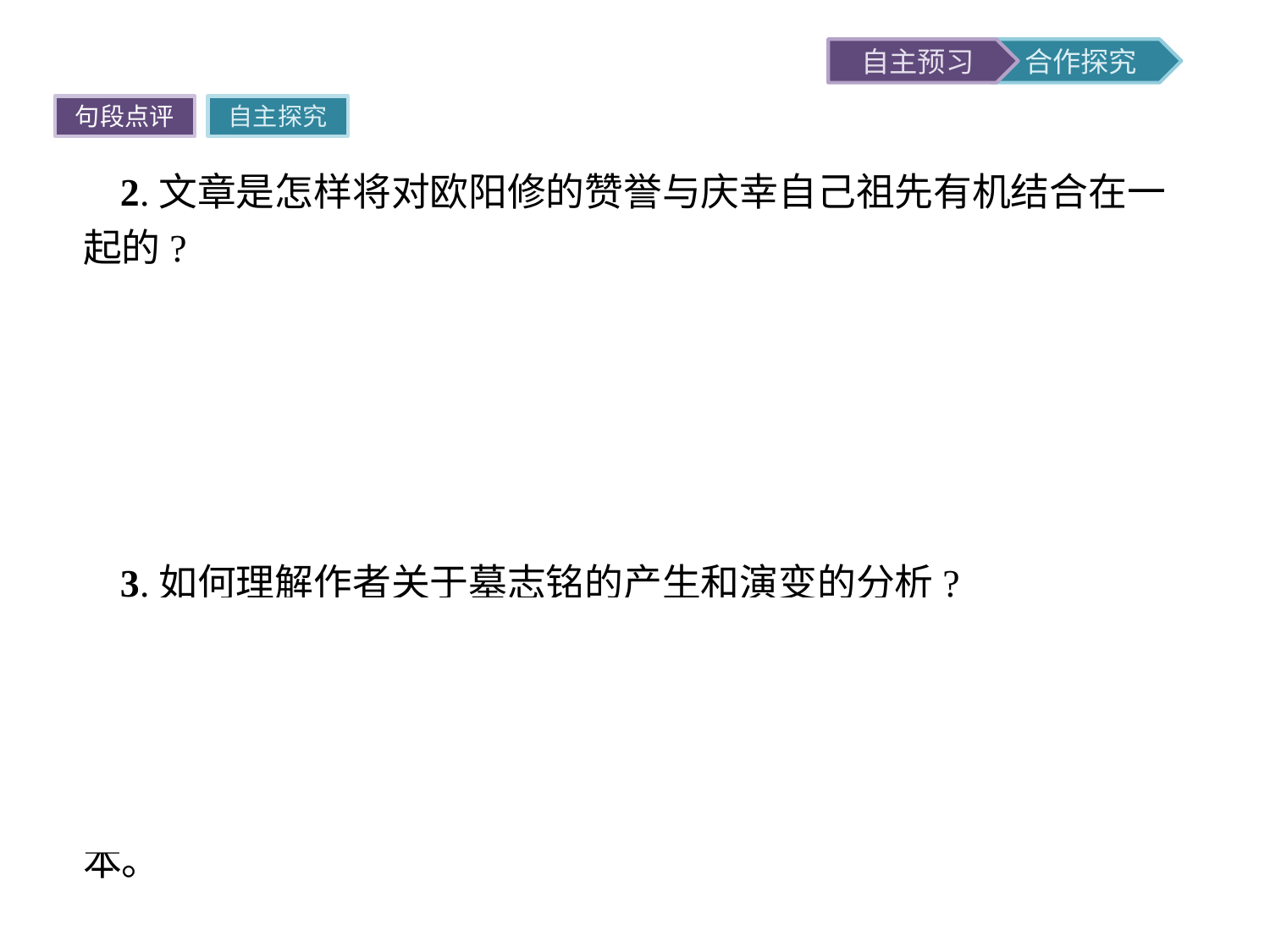

句段点评
自主探究
2.文章是怎样将对欧阳修的赞誉与庆幸自己祖先有机结合在一起的?
提示本文一方面赞誉欧阳修,表达自己内心的感激之情:“先生推一赐于巩,而及其三世。”另一方面慨叹自家的荣幸,并推崇欧阳修的美德。“若巩之浅薄滞拙,而先生进之”,即申说欧公对自己的教诲。“先祖父屯蹶否塞以死,而先生显之”,即感谢欧阳修的铭文张扬了其有困顿身世的祖父。
3.如何理解作者关于墓志铭的产生和演变的分析?
提示作者关于墓志铭的产生和演变的分析,对我们认识这一重要文体颇有帮助。他认为要写出既公正又真实,能流传后世的墓志铭,必须富于道德修养,同时要“文章兼胜”,二者缺一不可。这实际上表明了曾巩的文学观点,也为下文对欧阳修的赞美张本。